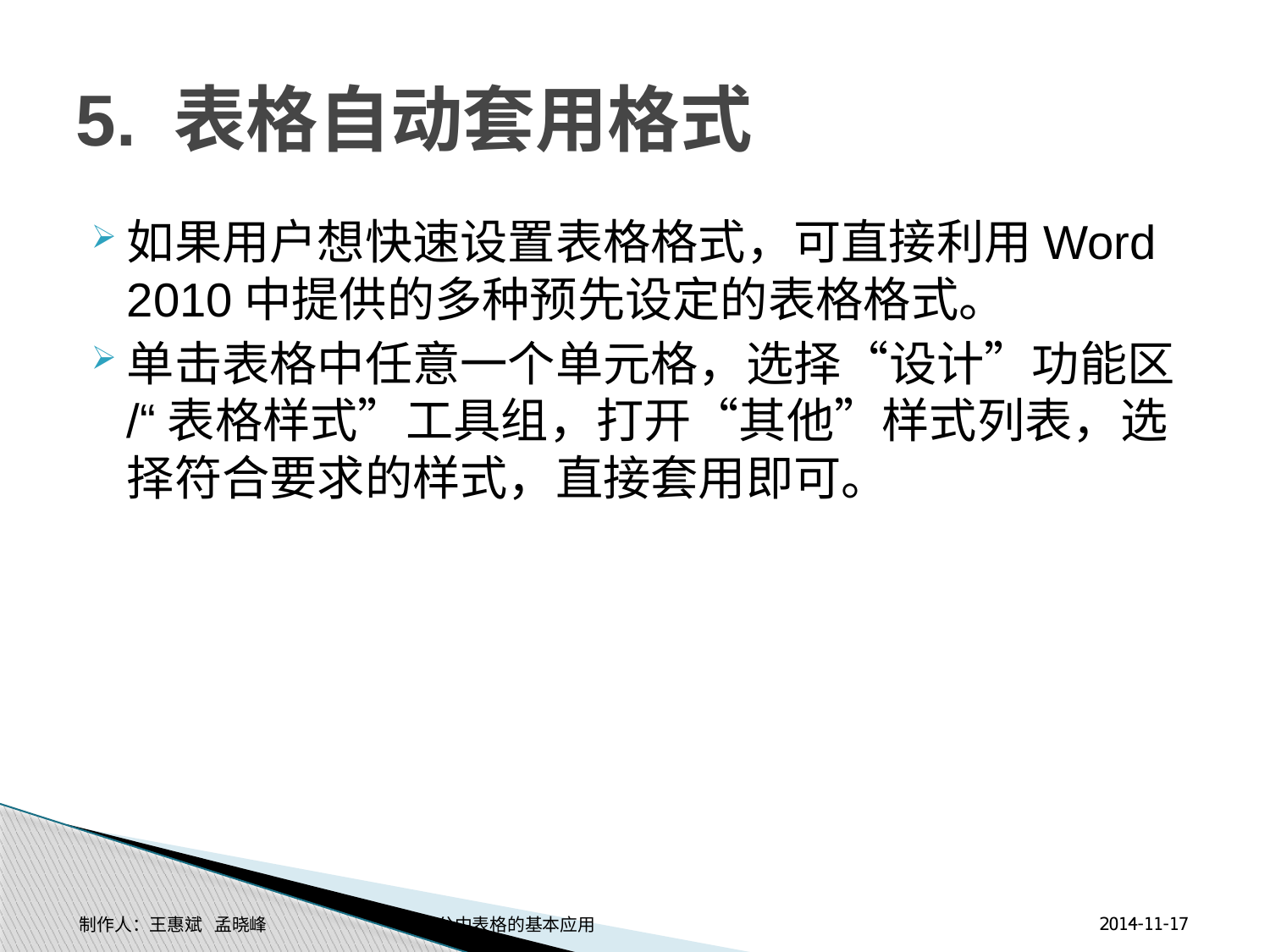

# 5. 表格自动套用格式
如果用户想快速设置表格格式，可直接利用Word 2010中提供的多种预先设定的表格格式。
单击表格中任意一个单元格，选择“设计”功能区/“表格样式”工具组，打开“其他”样式列表，选择符合要求的样式，直接套用即可。
2014-11-17
制作人：王惠斌   孟晓峰                                      办公中表格的基本应用